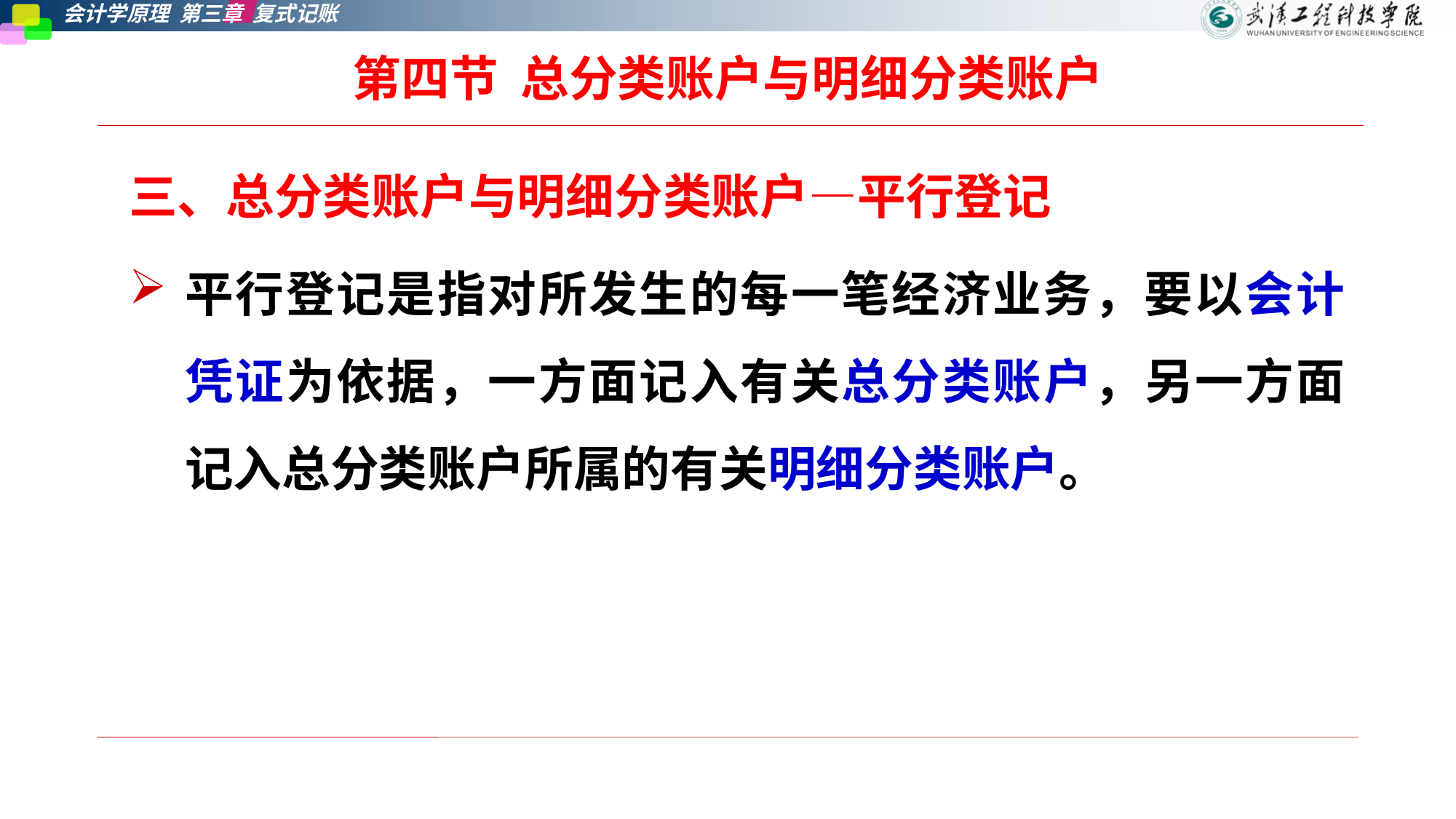

# 第四节  总分类账户与明细分类账户
三、总分类账户与明细分类账户—平行登记
平行登记是指对所发生的每一笔经济业务，要以会计凭证为依据，一方面记入有关总分类账户，另一方面记入总分类账户所属的有关明细分类账户。